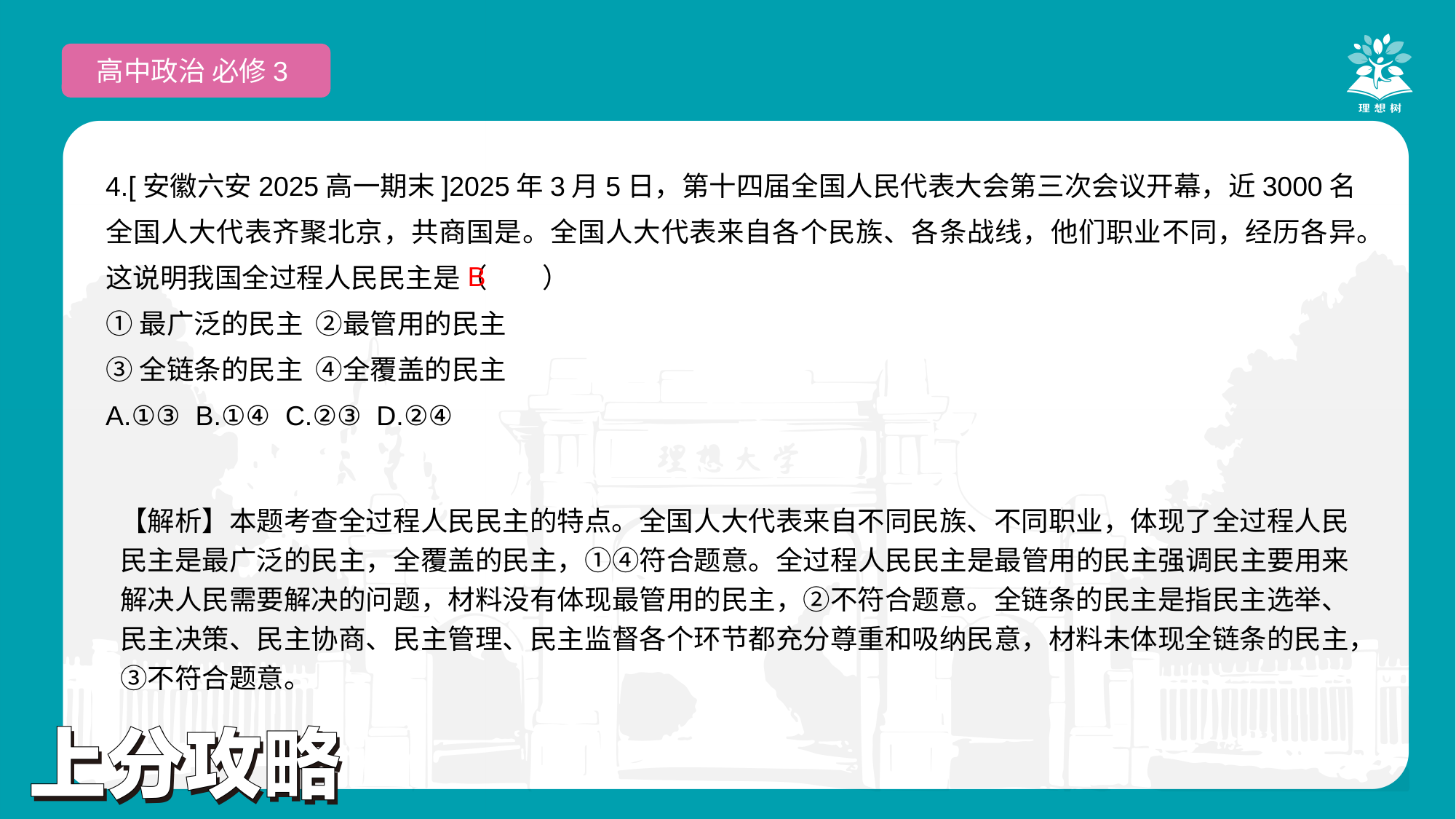

高中政治 必修3
4.[安徽六安2025高一期末]2025年3月5日，第十四届全国人民代表大会第三次会议开幕，近3000名全国人大代表齐聚北京，共商国是。全国人大代表来自各个民族、各条战线，他们职业不同，经历各异。这说明我国全过程人民民主是（　　）
①最广泛的民主  ②最管用的民主
③全链条的民主  ④全覆盖的民主
A.①③  B.①④  C.②③  D.②④
 B
【解析】本题考查全过程人民民主的特点。全国人大代表来自不同民族、不同职业，体现了全过程人民民主是最广泛的民主，全覆盖的民主，①④符合题意。全过程人民民主是最管用的民主强调民主要用来解决人民需要解决的问题，材料没有体现最管用的民主，②不符合题意。全链条的民主是指民主选举、民主决策、民主协商、民主管理、民主监督各个环节都充分尊重和吸纳民意，材料未体现全链条的民主，③不符合题意。